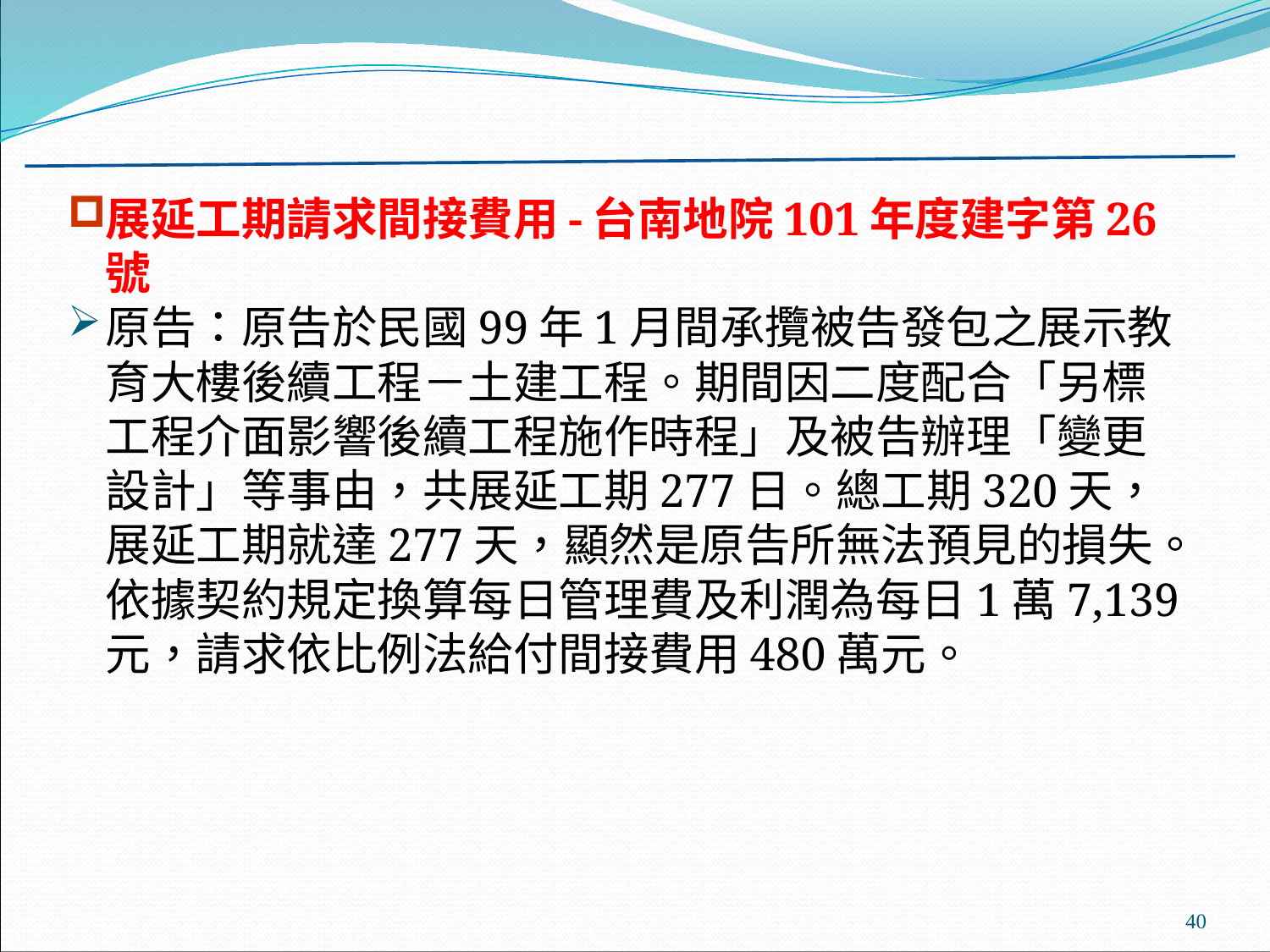

#
展延工期請求間接費用-台南地院101年度建字第26號
原告：原告於民國99年1月間承攬被告發包之展示教育大樓後續工程－土建工程。期間因二度配合「另標工程介面影響後續工程施作時程」及被告辦理「變更設計」等事由，共展延工期277日。總工期320天，展延工期就達277天，顯然是原告所無法預見的損失。依據契約規定換算每日管理費及利潤為每日1萬7,139元，請求依比例法給付間接費用480萬元。

40